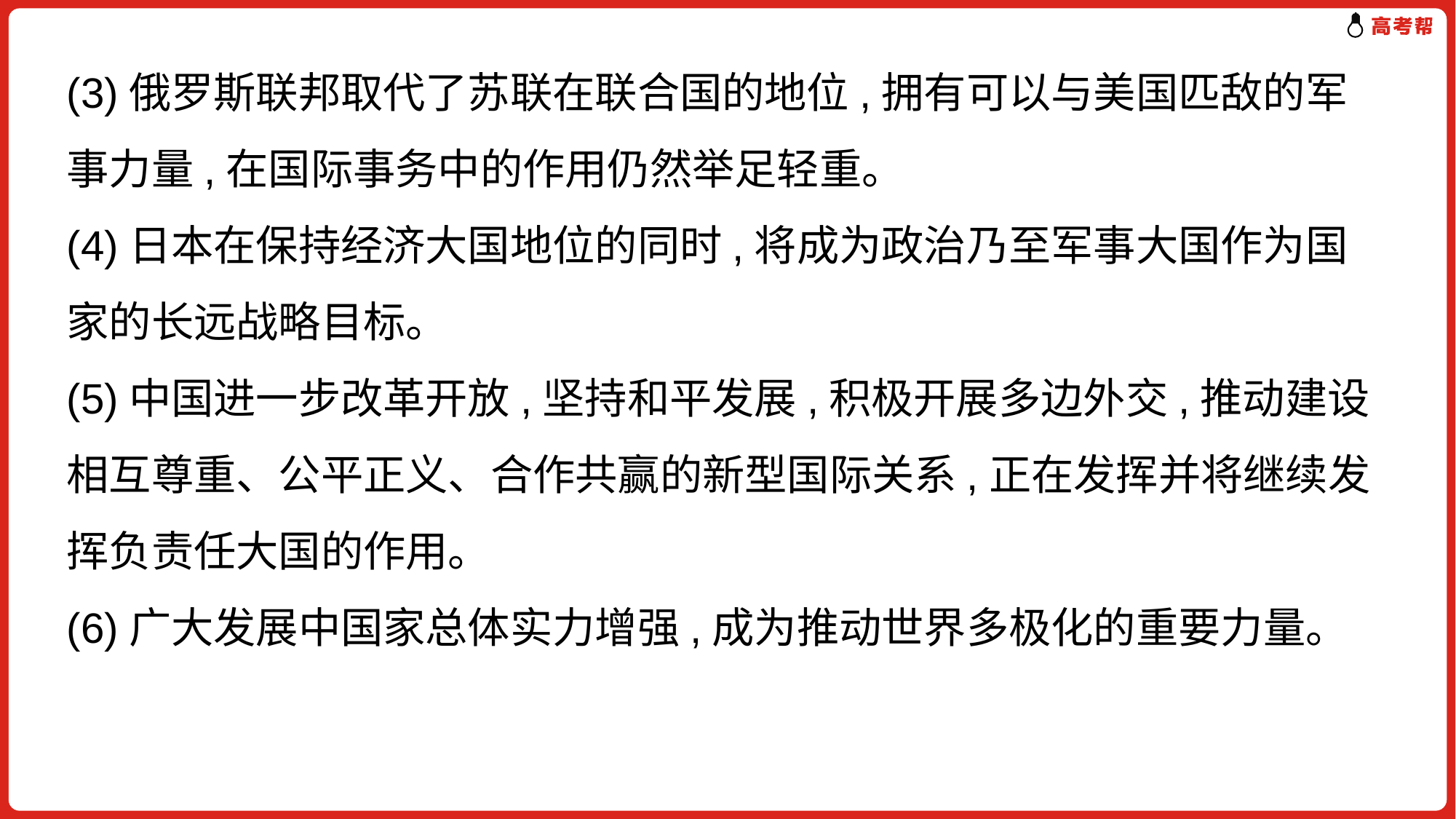

(3)俄罗斯联邦取代了苏联在联合国的地位,拥有可以与美国匹敌的军事力量,在国际事务中的作用仍然举足轻重。
(4)日本在保持经济大国地位的同时,将成为政治乃至军事大国作为国家的长远战略目标。
(5)中国进一步改革开放,坚持和平发展,积极开展多边外交,推动建设相互尊重、公平正义、合作共赢的新型国际关系,正在发挥并将继续发挥负责任大国的作用。
(6)广大发展中国家总体实力增强,成为推动世界多极化的重要力量。